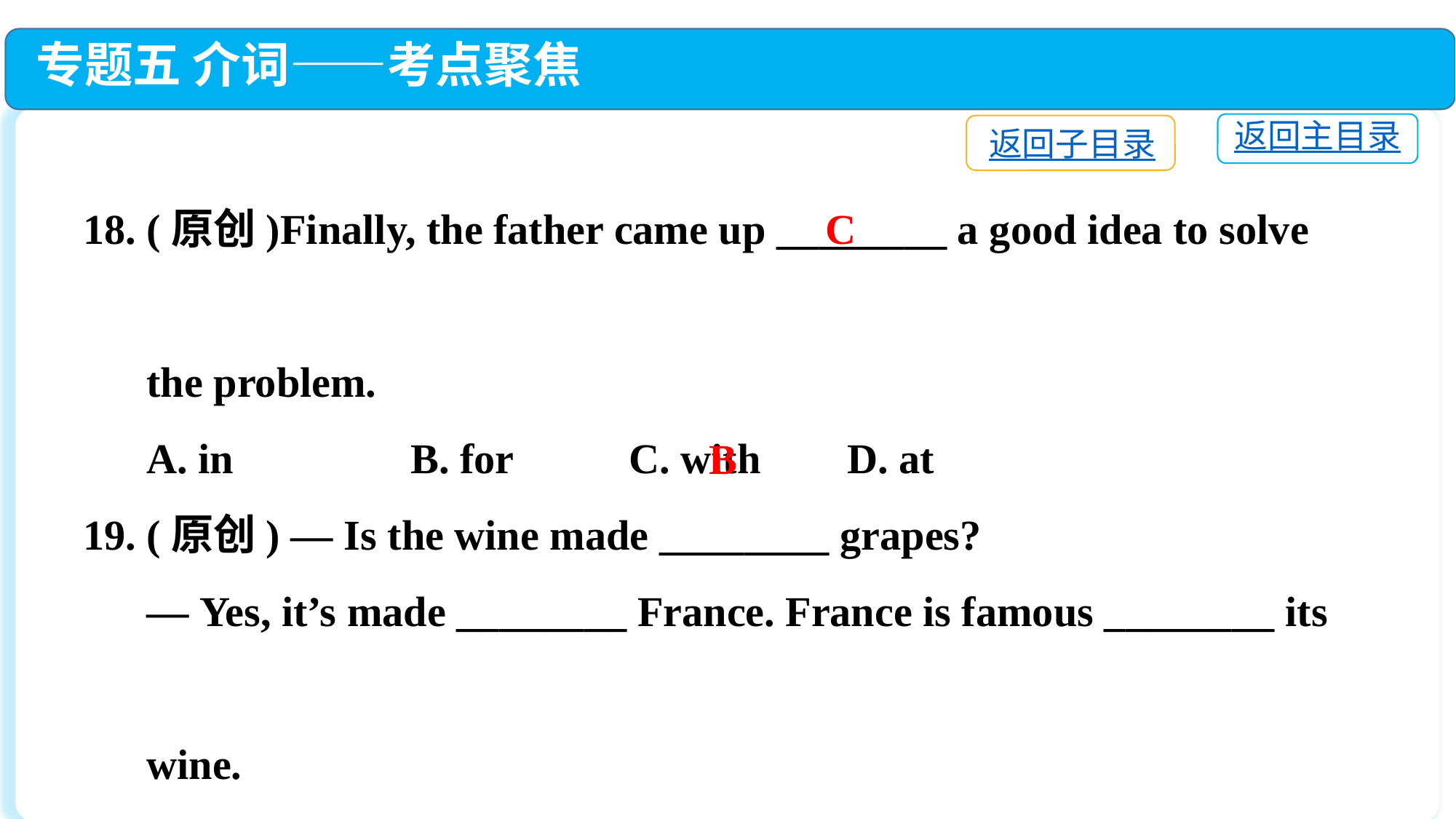

专题五 介词——考点聚焦

返回主目录

返回子目录
18. (原创)Finally, the father came up ________ a good idea to solve
      the problem.
      A. in		B. for		C. with	D. at
19. (原创) — Is the wine made ________ grapes?
      — Yes, it’s made ________ France. France is famous ________ its
      wine.
     A. of; in; as 		B. from; in; for
     C. from; by; as 	D. of; in; for
C
B